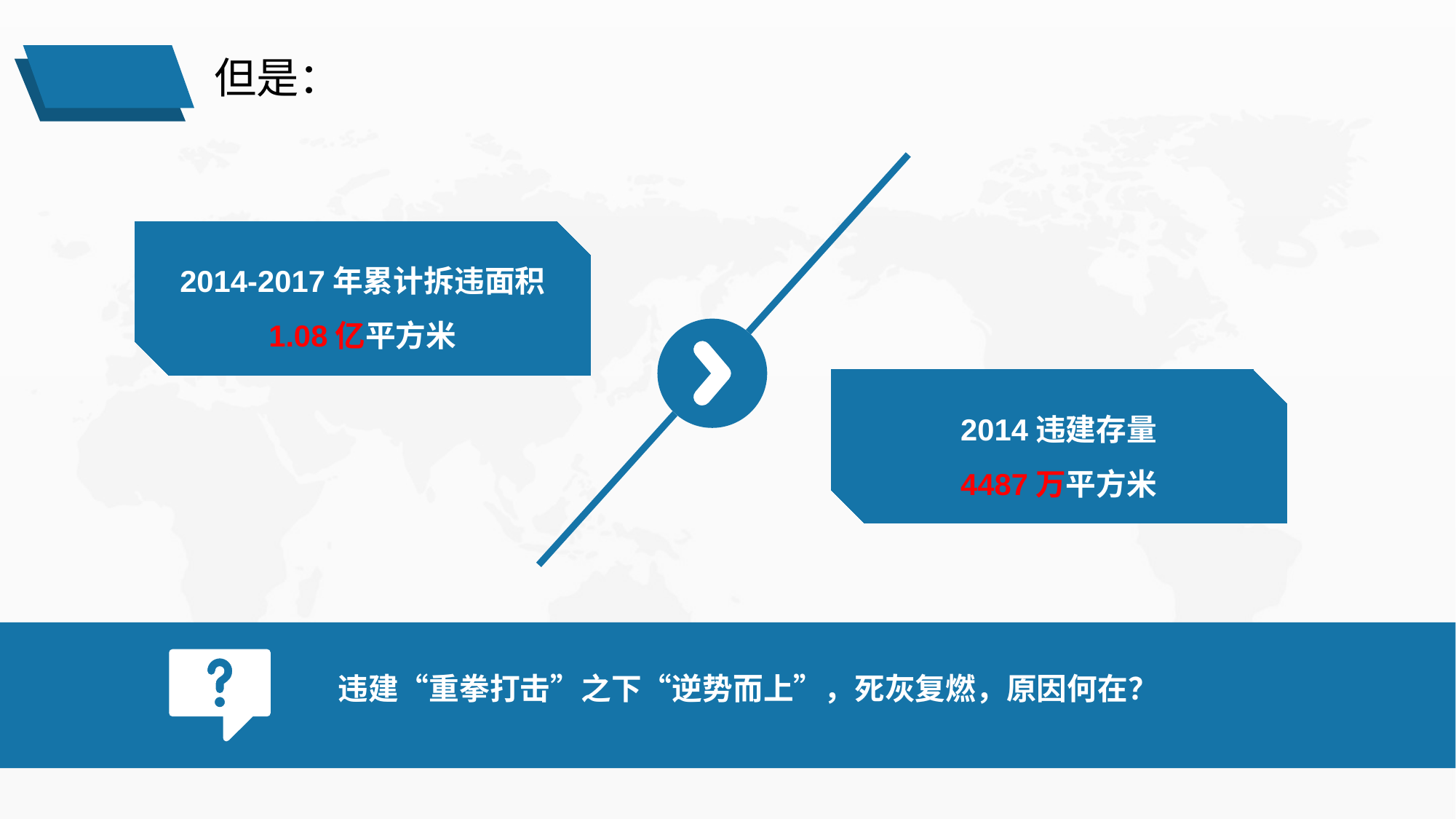

但是：

2014-2017年累计拆违面积
1.08亿平方米
2014违建存量
4487万平方米

违建“重拳打击”之下“逆势而上”，死灰复燃，原因何在？